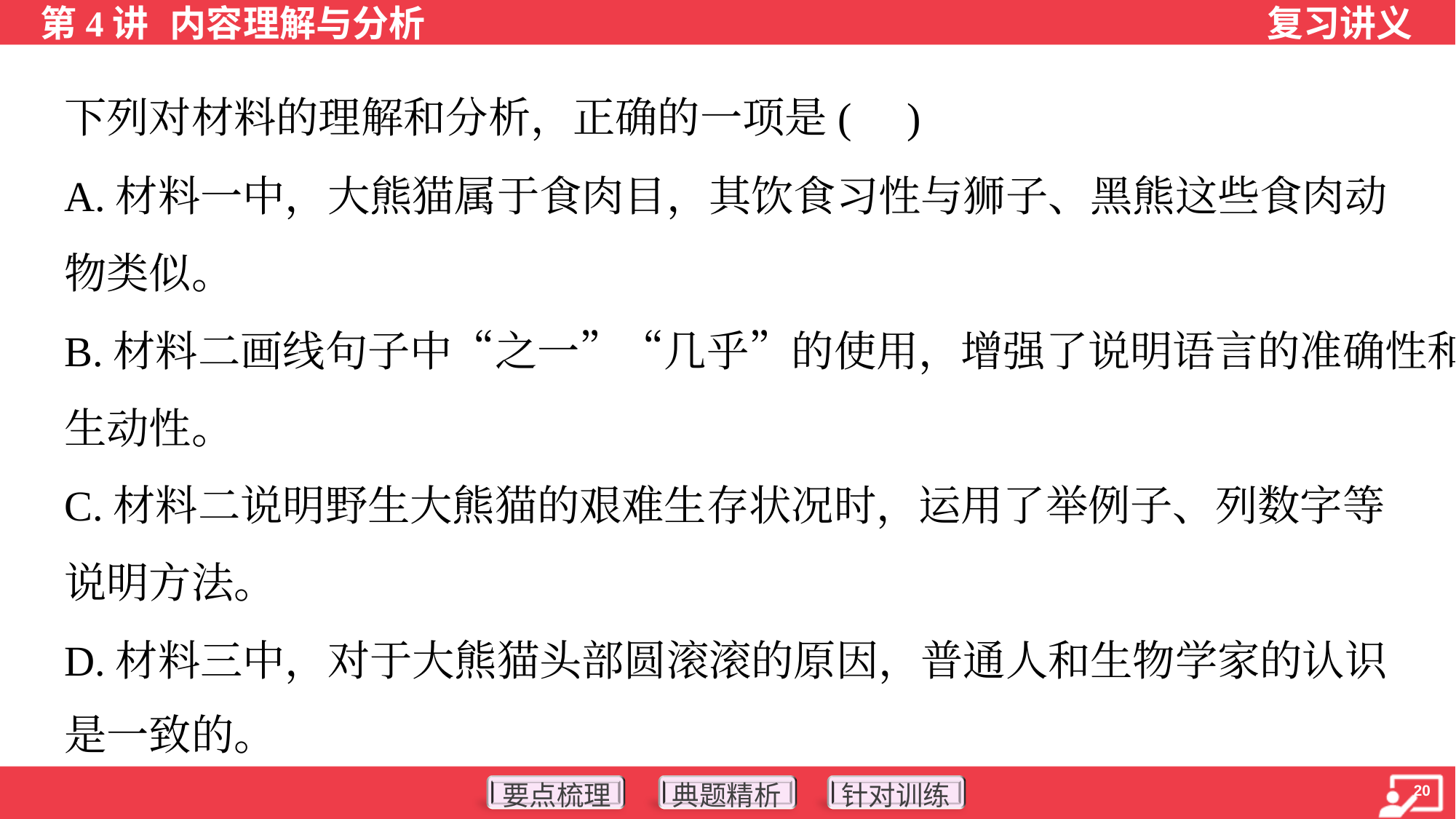

下列对材料的理解和分析，正确的一项是(     )
A.材料一中，大熊猫属于食肉目，其饮食习性与狮子、黑熊这些食肉动
物类似。
B.材料二画线句子中“之一”“几乎”的使用，增强了说明语言的准确性和
生动性。
C.材料二说明野生大熊猫的艰难生存状况时，运用了举例子、列数字等
说明方法。
D.材料三中，对于大熊猫头部圆滚滚的原因，普通人和生物学家的认识
是一致的。